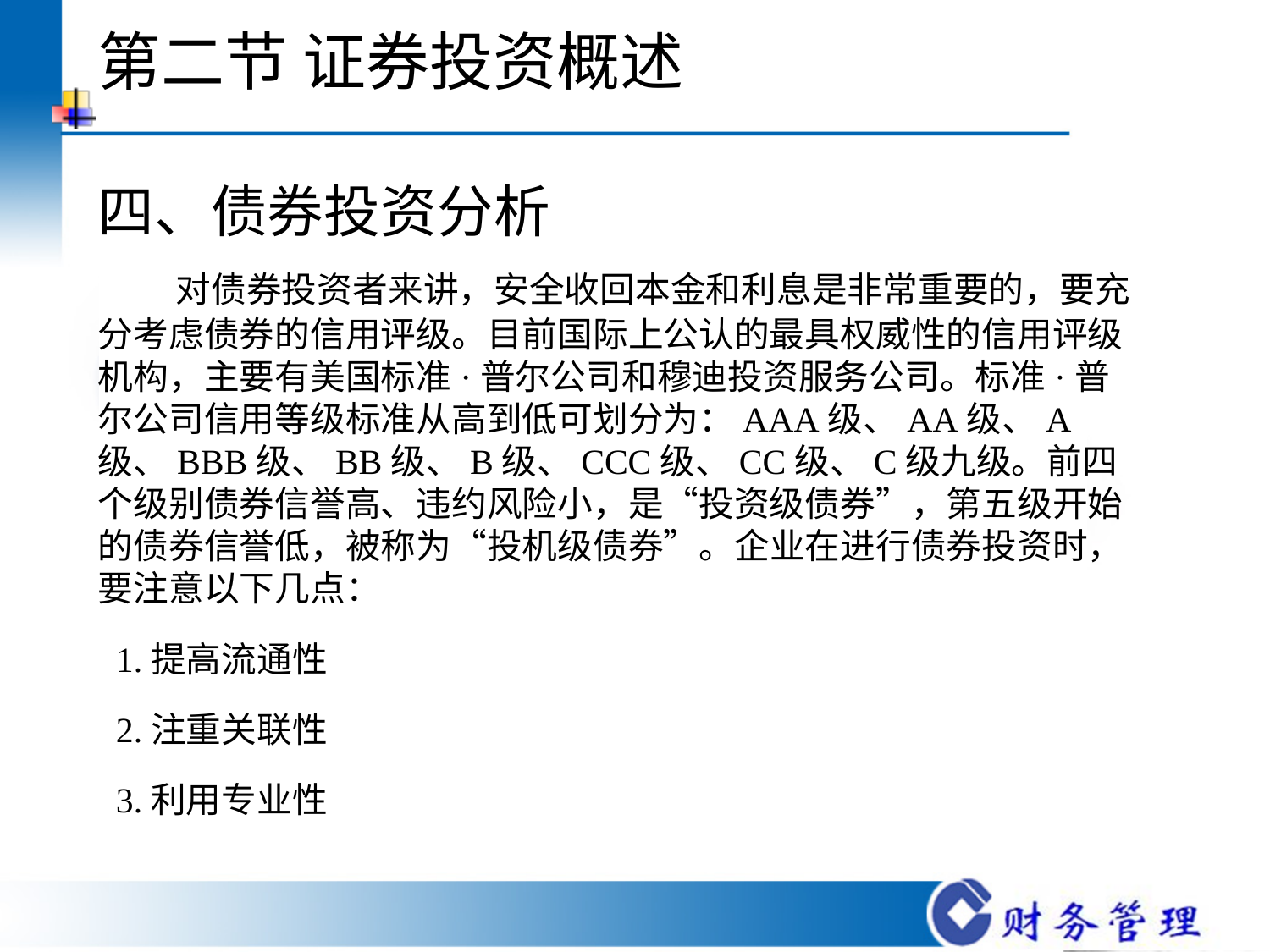

# 第二节 证券投资概述
四、债券投资分析
      对债券投资者来讲，安全收回本金和利息是非常重要的，要充分考虑债券的信用评级。目前国际上公认的最具权威性的信用评级机构，主要有美国标准·普尔公司和穆迪投资服务公司。标准·普尔公司信用等级标准从高到低可划分为：AAA级、AA级、A级、BBB级、BB级、B级、CCC级、CC级、C级九级。前四个级别债券信誉高、违约风险小，是“投资级债券”，第五级开始的债券信誉低，被称为“投机级债券”。企业在进行债券投资时，要注意以下几点：
  1.提高流通性
  2.注重关联性
  3.利用专业性

22